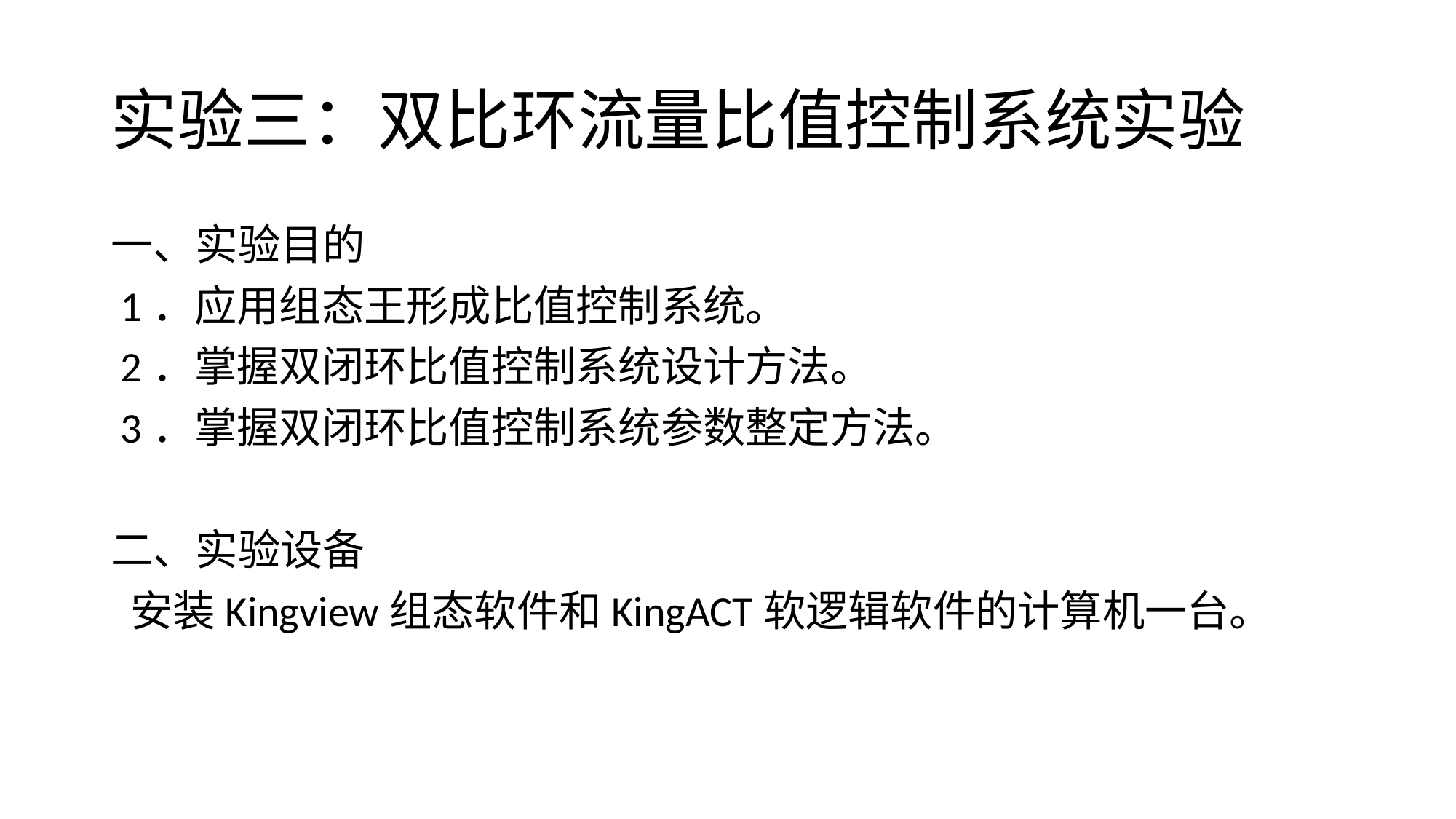

# 实验三：双比环流量比值控制系统实验
一、实验目的
 1．应用组态王形成比值控制系统。
 2．掌握双闭环比值控制系统设计方法。
 3．掌握双闭环比值控制系统参数整定方法。

二、实验设备
 安装Kingview组态软件和KingACT软逻辑软件的计算机一台。